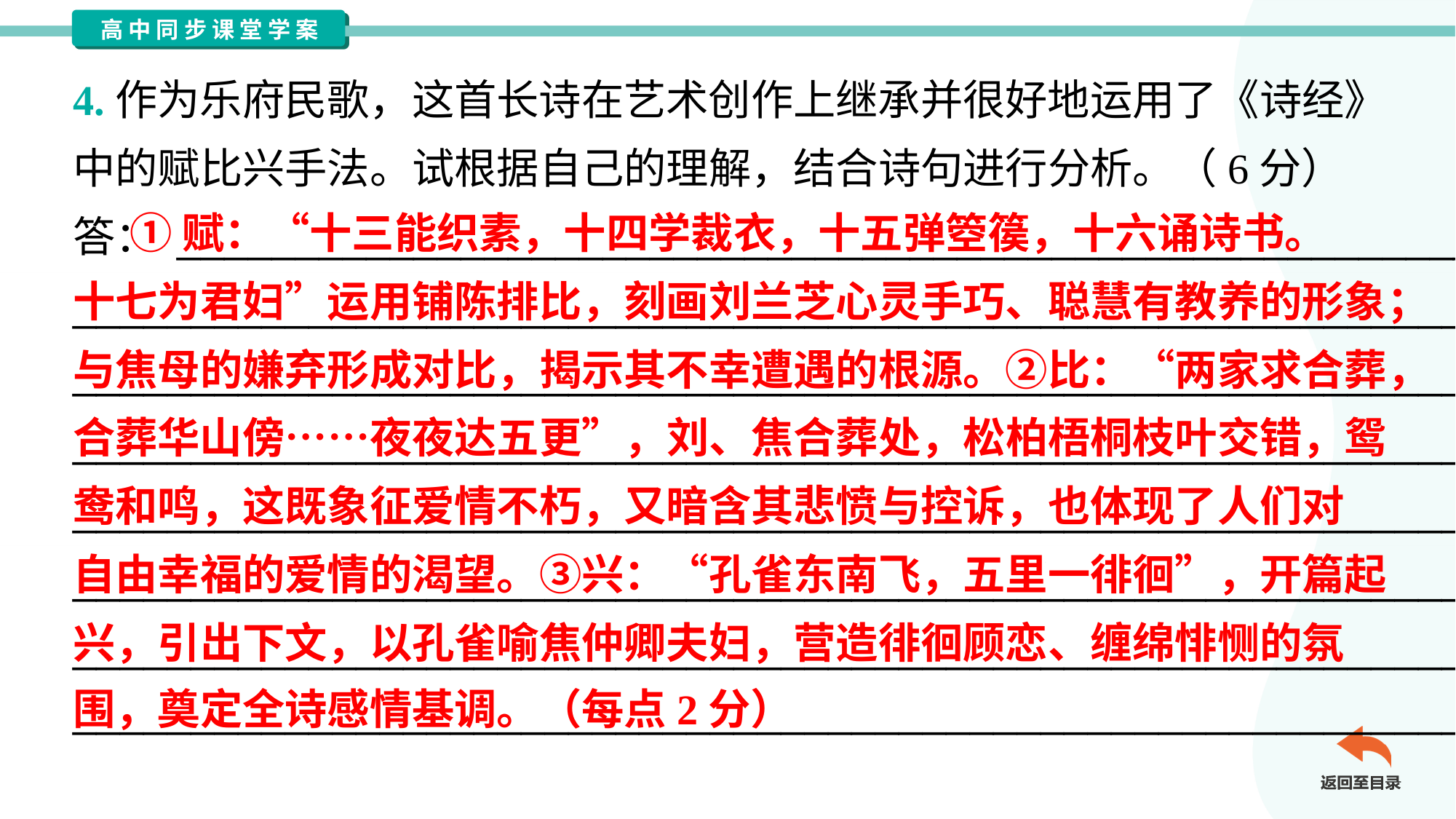

4.作为乐府民歌，这首长诗在艺术创作上继承并很好地运用了《诗经》
中的赋比兴手法。试根据自己的理解，结合诗句进行分析。（6分）
答： ________________________________________________________
_____________________________________________________________
_____________________________________________________________
_____________________________________________________________
_____________________________________________________________
_____________________________________________________________
_____________________________________________________________
_____________________________________________________________
      ①赋：“十三能织素，十四学裁衣，十五弹箜篌，十六诵诗书。
十七为君妇”运用铺陈排比，刻画刘兰芝心灵手巧、聪慧有教养的形象；
与焦母的嫌弃形成对比，揭示其不幸遭遇的根源。②比：“两家求合葬，
合葬华山傍……夜夜达五更”，刘、焦合葬处，松柏梧桐枝叶交错，鸳
鸯和鸣，这既象征爱情不朽，又暗含其悲愤与控诉，也体现了人们对
自由幸福的爱情的渴望。③兴：“孔雀东南飞，五里一徘徊”，开篇起
兴，引出下文，以孔雀喻焦仲卿夫妇，营造徘徊顾恋、缠绵悱恻的氛
围，奠定全诗感情基调。（每点2分）